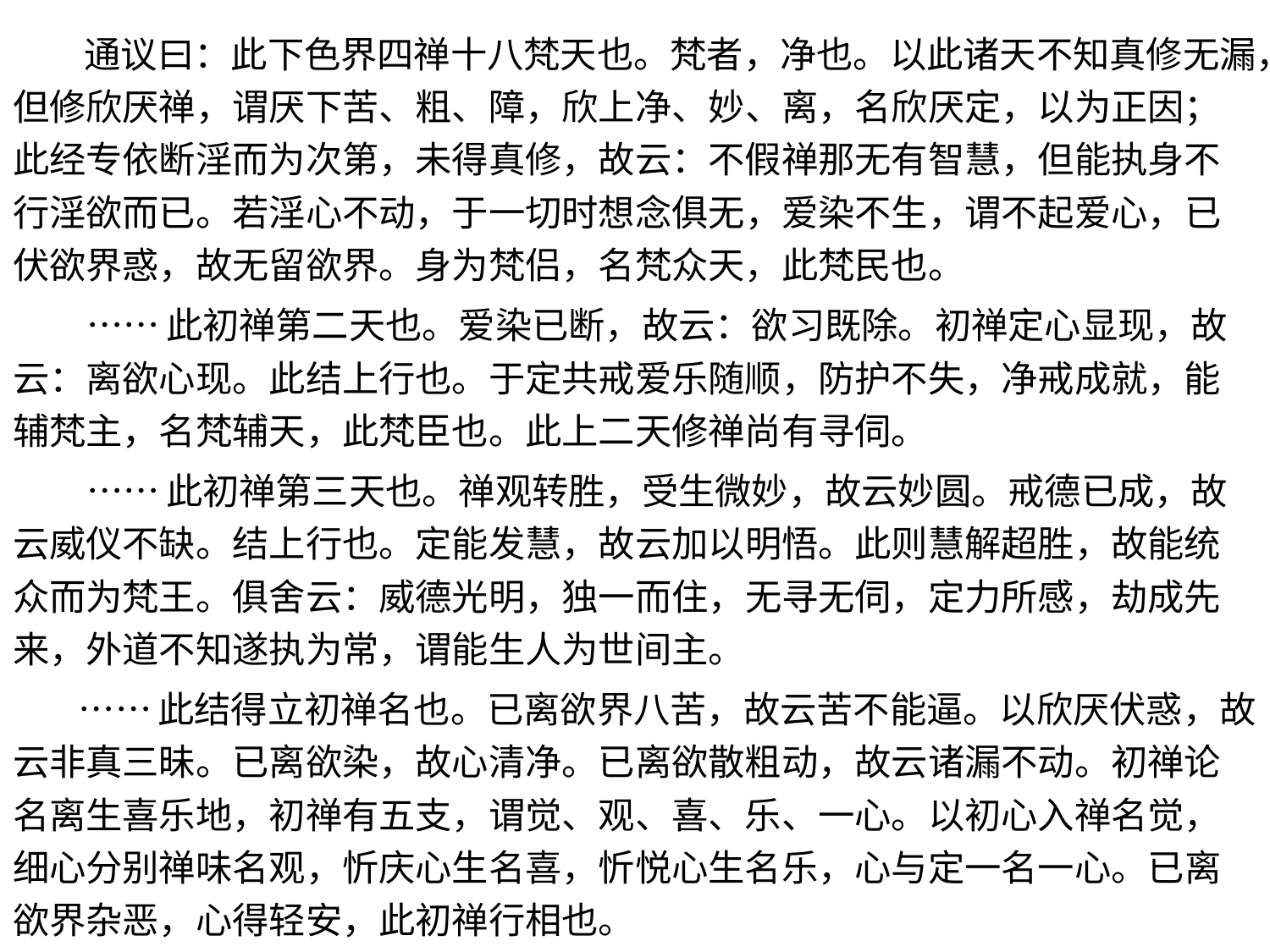

通议曰：此下色界四禅十八梵天也。梵者，净也。以此诸天不知真修无漏，但修欣厌禅，谓厌下苦、粗、障，欣上净、妙、离，名欣厌定，以为正因；此经专依断淫而为次第，未得真修，故云：不假禅那无有智慧，但能执身不行淫欲而已。若淫心不动，于一切时想念俱无，爱染不生，谓不起爱心，已伏欲界惑，故无留欲界。身为梵侣，名梵众天，此梵民也。
         ……此初禅第二天也。爱染已断，故云：欲习既除。初禅定心显现，故云：离欲心现。此结上行也。于定共戒爱乐随顺，防护不失，净戒成就，能辅梵主，名梵辅天，此梵臣也。此上二天修禅尚有寻伺。
         ……此初禅第三天也。禅观转胜，受生微妙，故云妙圆。戒德已成，故云威仪不缺。结上行也。定能发慧，故云加以明悟。此则慧解超胜，故能统众而为梵王。俱舍云：威德光明，独一而住，无寻无伺，定力所感，劫成先来，外道不知遂执为常，谓能生人为世间主。
        ……此结得立初禅名也。已离欲界八苦，故云苦不能逼。以欣厌伏惑，故云非真三昧。已离欲染，故心清净。已离欲散粗动，故云诸漏不动。初禅论名离生喜乐地，初禅有五支，谓觉、观、喜、乐、一心。以初心入禅名觉，细心分别禅味名观，忻庆心生名喜，忻悦心生名乐，心与定一名一心。已离欲界杂恶，心得轻安，此初禅行相也。